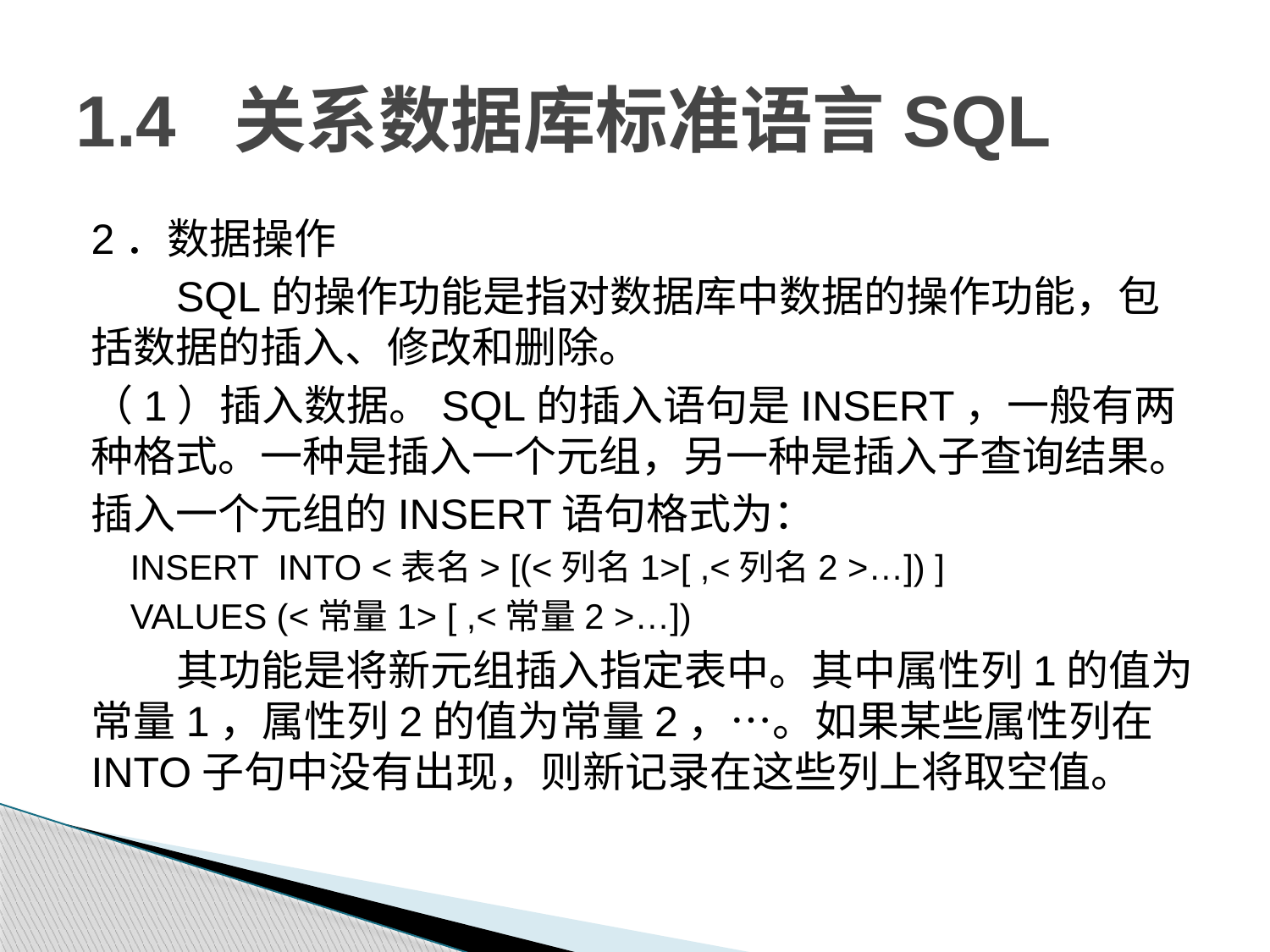

# 1.4  关系数据库标准语言SQL
2．数据操作
SQL的操作功能是指对数据库中数据的操作功能，包括数据的插入、修改和删除。
（1）插入数据。SQL的插入语句是INSERT，一般有两种格式。一种是插入一个元组，另一种是插入子查询结果。
插入一个元组的INSERT语句格式为：
    INSERT  INTO <表名> [(<列名1>[ ,<列名2 >…]) ]
    VALUES (<常量1> [ ,<常量2 >…])
其功能是将新元组插入指定表中。其中属性列1的值为常量1，属性列2的值为常量2，…。如果某些属性列在INTO子句中没有出现，则新记录在这些列上将取空值。